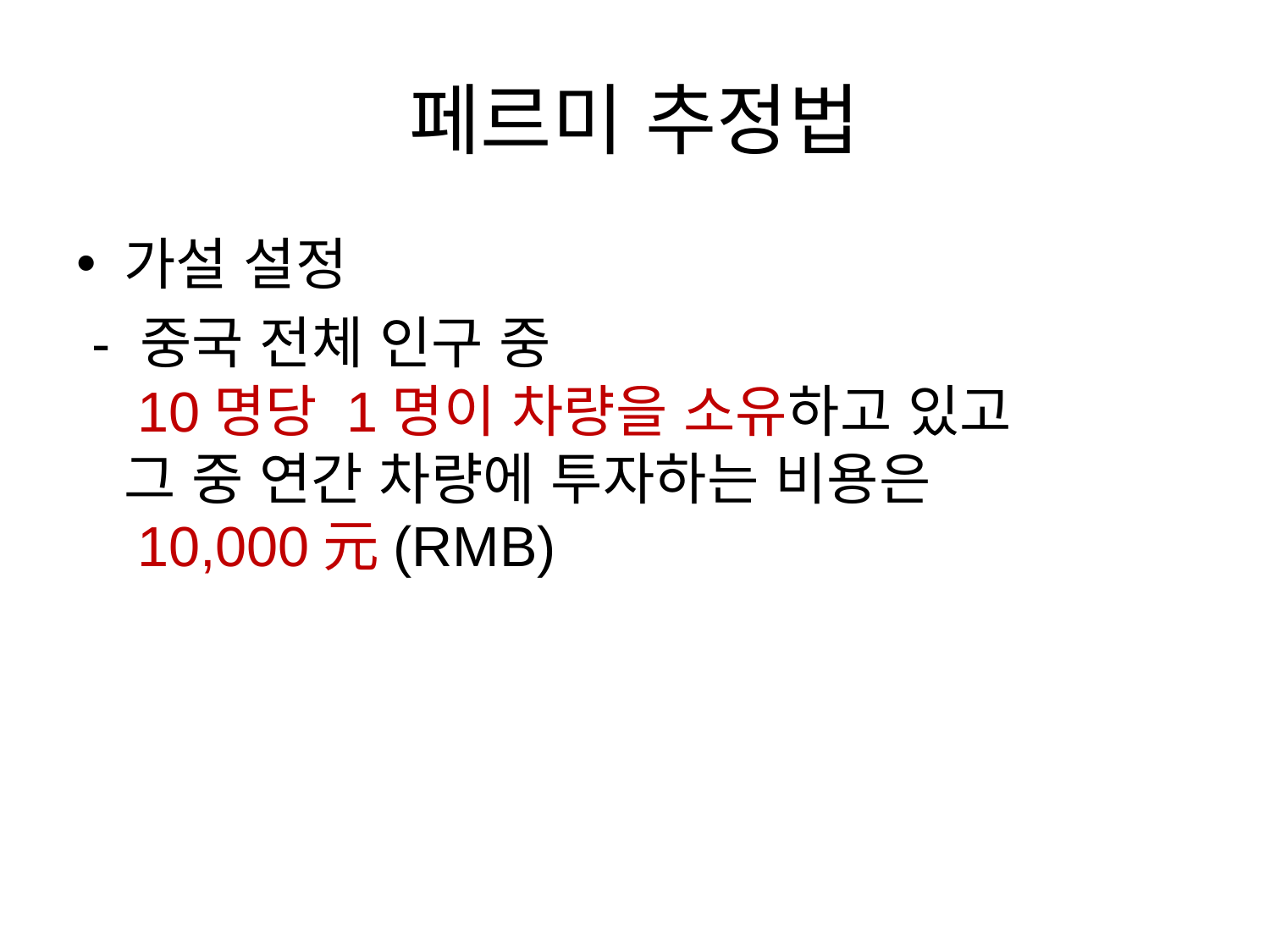

# 페르미 추정법
가설 설정
 - 중국 전체 인구 중
   10명당 1명이 차량을 소유하고 있고
   그 중 연간 차량에 투자하는 비용은
   10,000元(RMB)